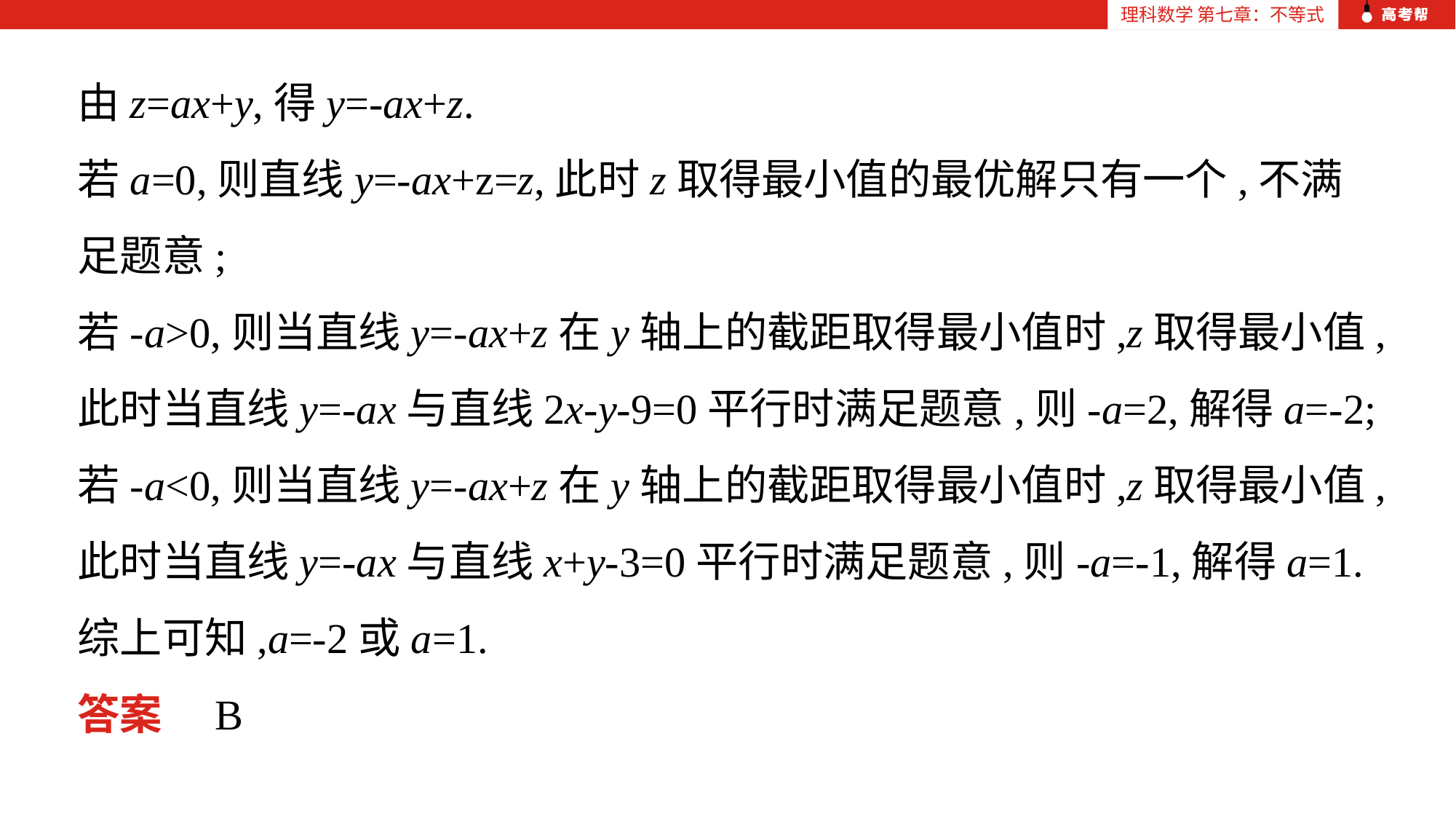

由z=ax+y,得y=-ax+z.
若a=0,则直线y=-ax+z=z,此时z取得最小值的最优解只有一个,不满足题意;
若-a>0,则当直线y=-ax+z在y轴上的截距取得最小值时,z取得最小值,此时当直线y=-ax与直线2x-y-9=0平行时满足题意,则-a=2,解得a=-2;
若-a<0,则当直线y=-ax+z在y轴上的截距取得最小值时,z取得最小值,此时当直线y=-ax与直线x+y-3=0平行时满足题意,则-a=-1,解得a=1.
综上可知,a=-2或a=1.
答案　B